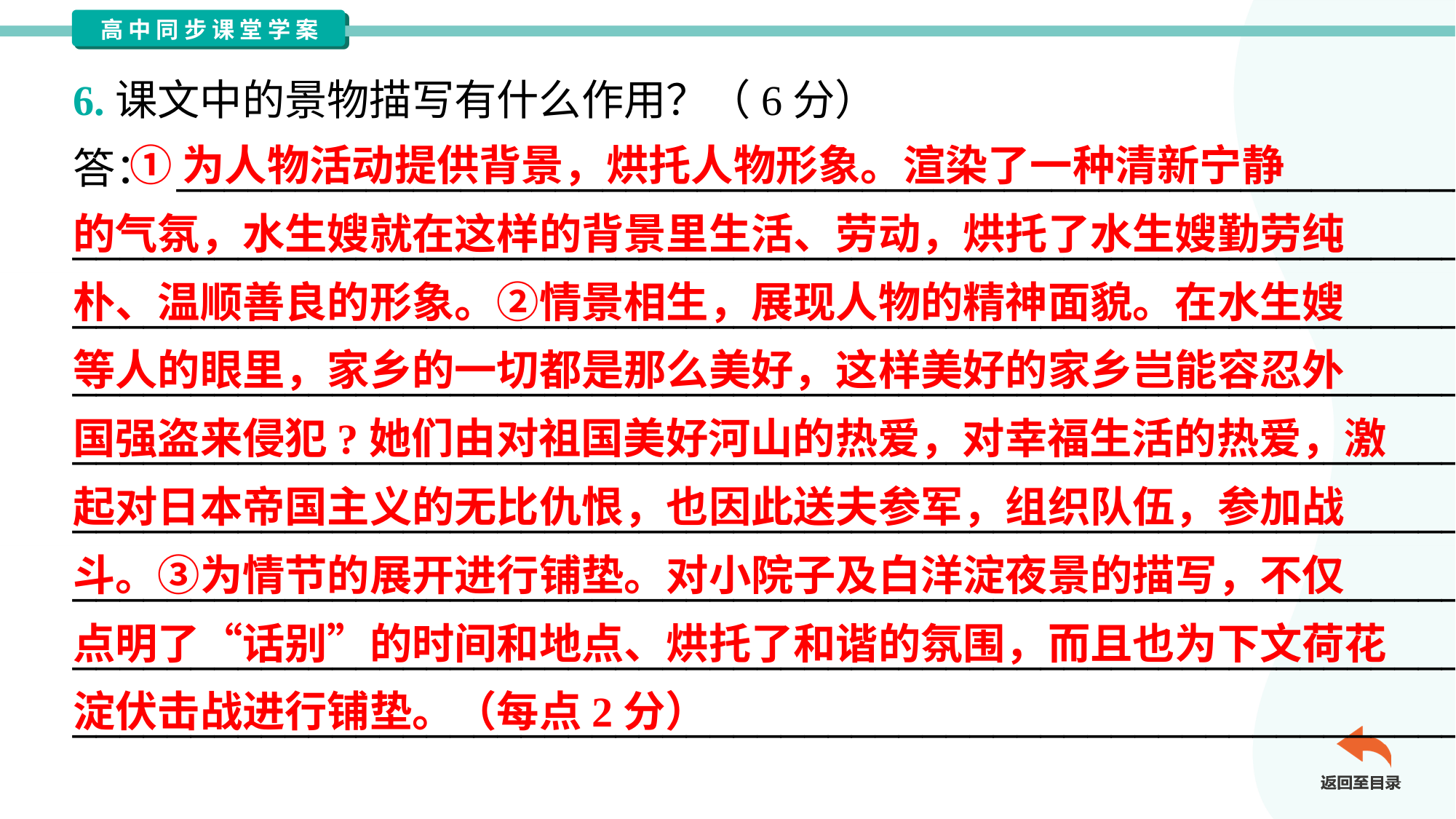

6.课文中的景物描写有什么作用？（6分）
答： ________________________________________________________
_____________________________________________________________
_____________________________________________________________
_____________________________________________________________
_____________________________________________________________
_____________________________________________________________
_____________________________________________________________
_____________________________________________________________
_____________________________________________________________
      ①为人物活动提供背景，烘托人物形象。渲染了一种清新宁静
的气氛，水生嫂就在这样的背景里生活、劳动，烘托了水生嫂勤劳纯
朴、温顺善良的形象。②情景相生，展现人物的精神面貌。在水生嫂
等人的眼里，家乡的一切都是那么美好，这样美好的家乡岂能容忍外
国强盗来侵犯?她们由对祖国美好河山的热爱，对幸福生活的热爱，激
起对日本帝国主义的无比仇恨，也因此送夫参军，组织队伍，参加战
斗。③为情节的展开进行铺垫。对小院子及白洋淀夜景的描写，不仅
点明了“话别”的时间和地点、烘托了和谐的氛围，而且也为下文荷花
淀伏击战进行铺垫。（每点2分）